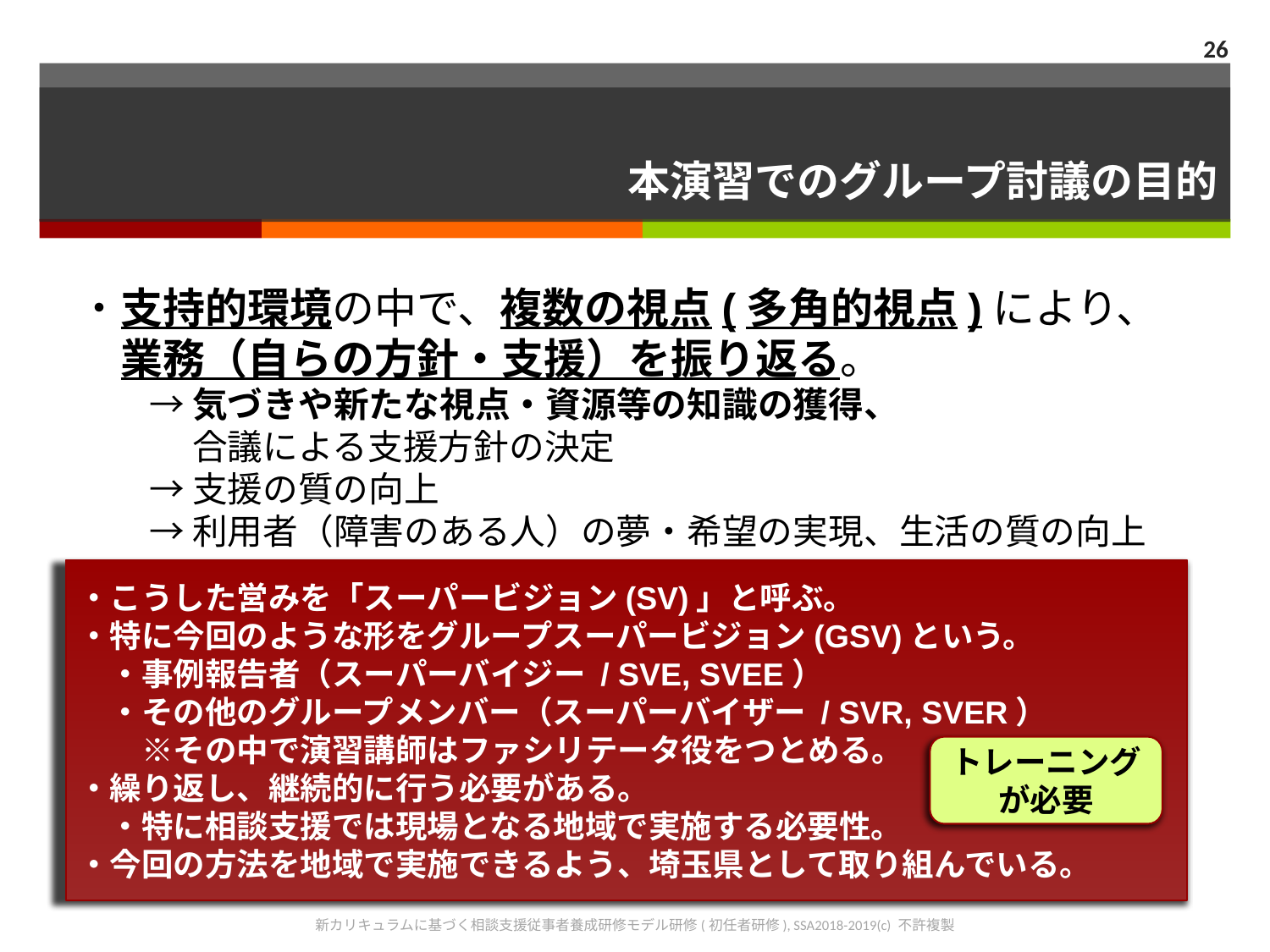

26
# 本演習でのグループ討議の目的
・支持的環境の中で、複数の視点(多角的視点)により、
　業務（自らの方針・支援）を振り返る。
　　→ 気づきや新たな視点・資源等の知識の獲得、
　　　 合議による支援方針の決定
　　→ 支援の質の向上
　　→ 利用者（障害のある人）の夢・希望の実現、生活の質の向上

・こうした営みを「スーパービジョン(SV)」と呼ぶ。
・特に今回のような形をグループスーパービジョン(GSV)という。
　・事例報告者（スーパーバイジー / SVE, SVEE）
　・その他のグループメンバー（スーパーバイザー / SVR, SVER）
　　※その中で演習講師はファシリテータ役をつとめる。
・繰り返し、継続的に行う必要がある。
　・特に相談支援では現場となる地域で実施する必要性。
・今回の方法を地域で実施できるよう、埼玉県として取り組んでいる。
トレーニング
が必要
新カリキュラムに基づく相談支援従事者養成研修モデル研修(初任者研修), SSA2018-2019(c) 不許複製